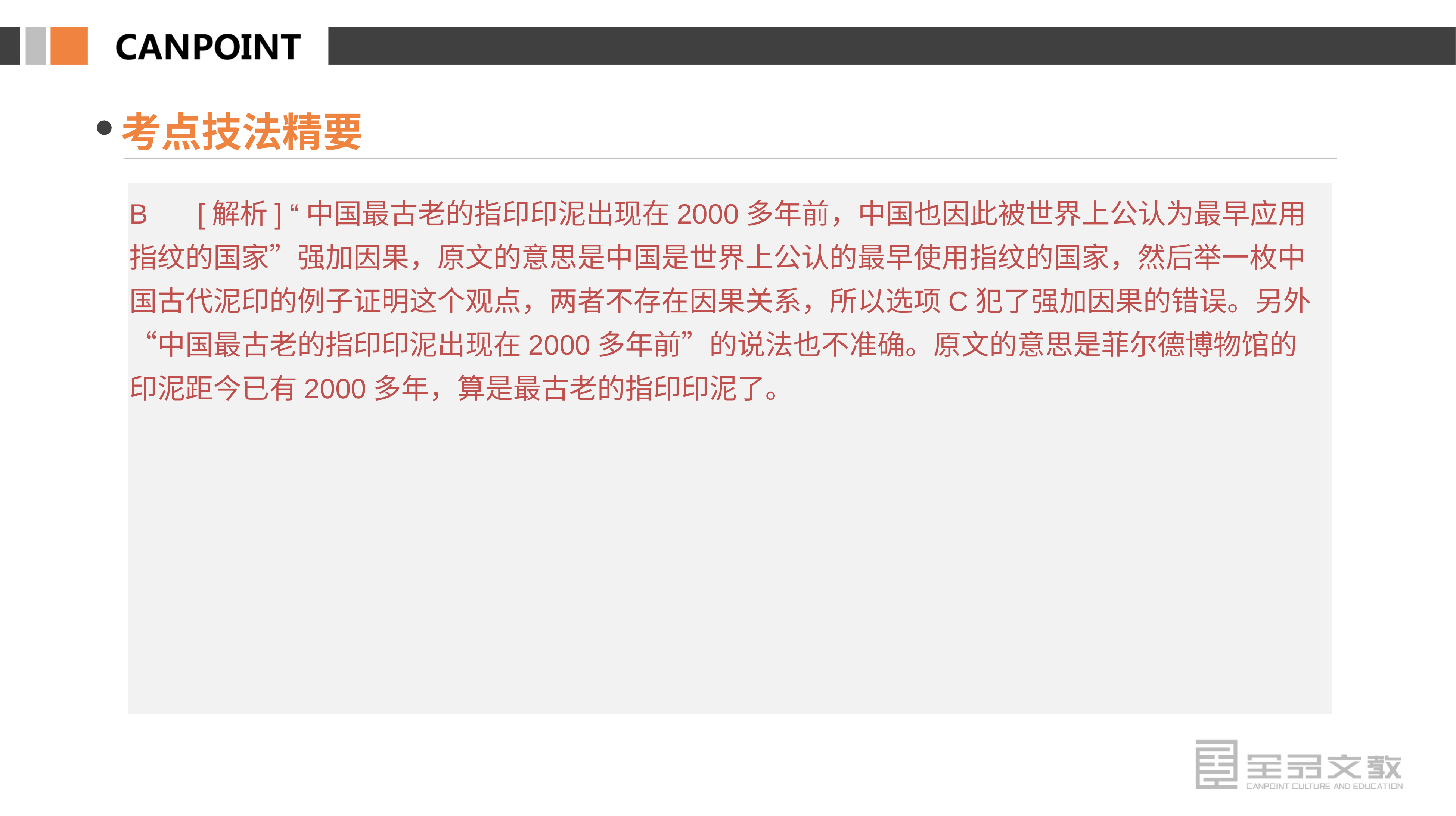

考点技法精要

B 　[解析] “中国最古老的指印印泥出现在2000多年前，中国也因此被世界上公认为最早应用指纹的国家”强加因果，原文的意思是中国是世界上公认的最早使用指纹的国家，然后举一枚中国古代泥印的例子证明这个观点，两者不存在因果关系，所以选项C犯了强加因果的错误。另外“中国最古老的指印印泥出现在2000多年前”的说法也不准确。原文的意思是菲尔德博物馆的印泥距今已有2000多年，算是最古老的指印印泥了。